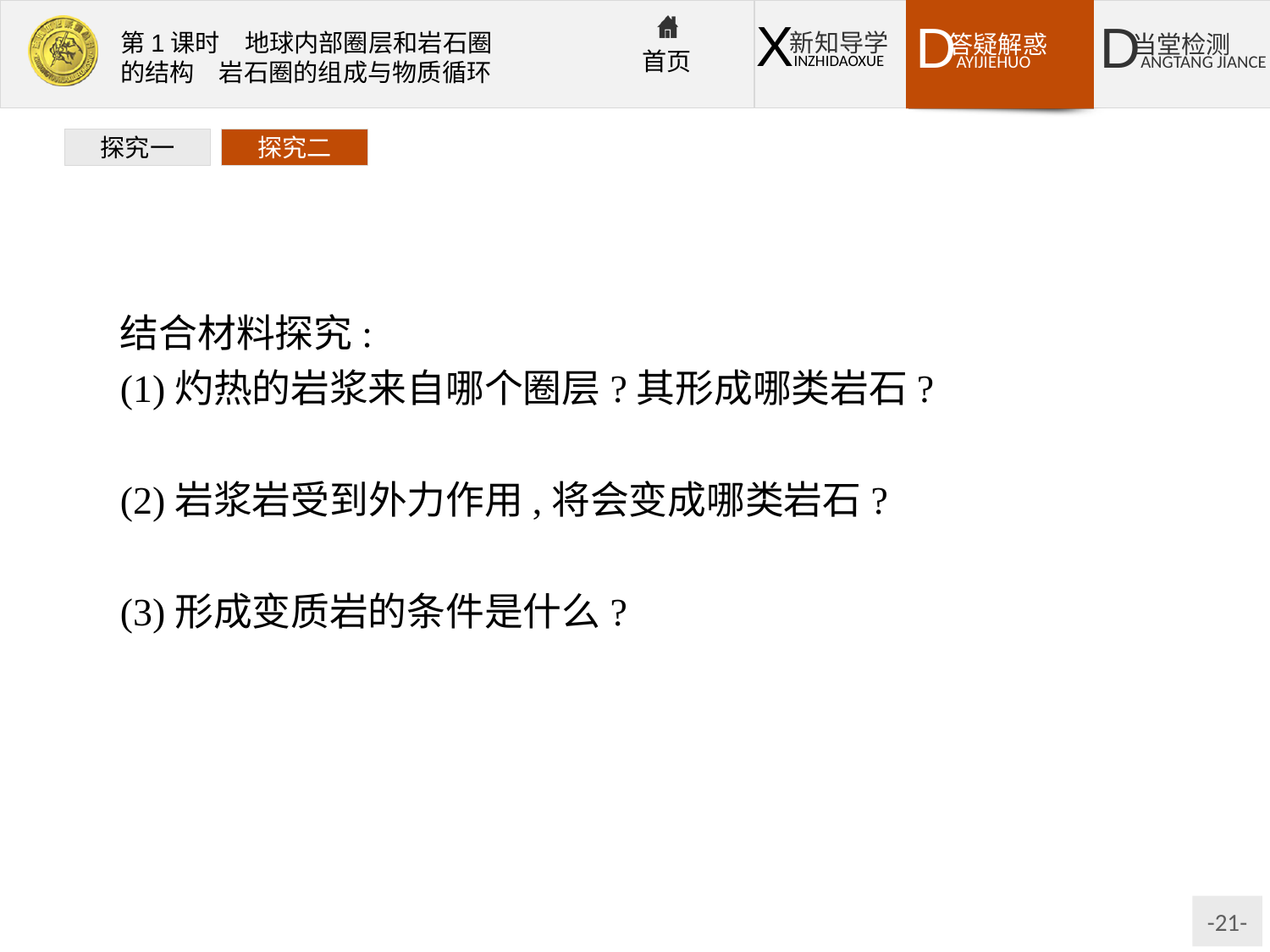

探究一
探究二
结合材料探究:
(1)灼热的岩浆来自哪个圈层?其形成哪类岩石?
提示:地幔。岩浆岩。
(2)岩浆岩受到外力作用,将会变成哪类岩石?
提示:沉积岩。
(3)形成变质岩的条件是什么?
提示:在高温高压环境下发生变质作用。